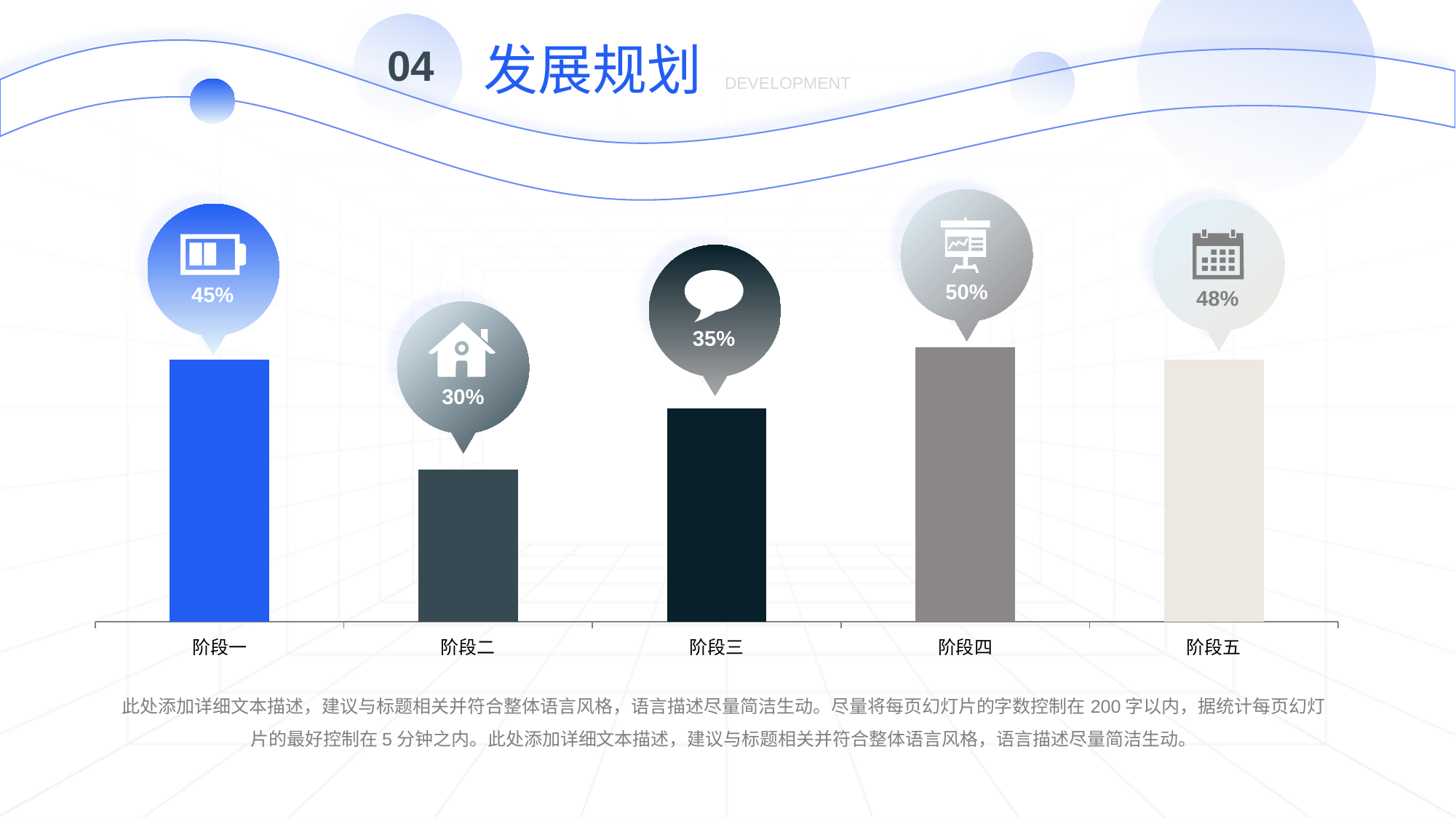

发展规划
04
DEVELOPMENT

50%
45%
48%

### Chart

| Category | Series 1 |
|---|---|
| 阶段一 | 4.3 |
| 阶段二 | 2.5 |
| 阶段三 | 3.5 |
| 阶段四 | 4.5 |
| 阶段五 | 4.3 |

35%
30%
此处添加详细文本描述，建议与标题相关并符合整体语言风格，语言描述尽量简洁生动。尽量将每页幻灯片的字数控制在200字以内，据统计每页幻灯片的最好控制在5分钟之内。此处添加详细文本描述，建议与标题相关并符合整体语言风格，语言描述尽量简洁生动。